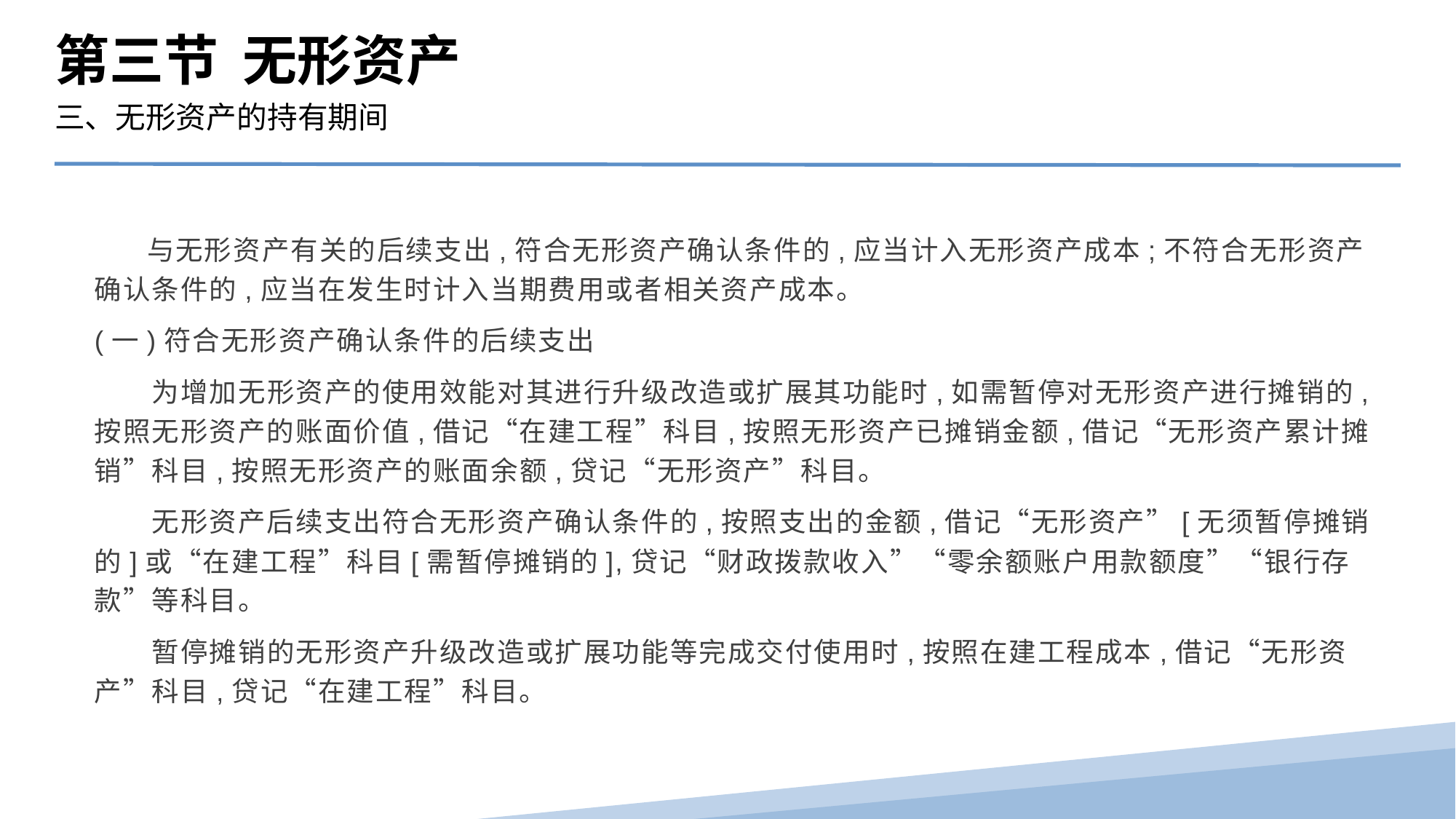

第三节  无形资产
三、无形资产的持有期间
      与无形资产有关的后续支出,符合无形资产确认条件的,应当计入无形资产成本;不符合无形资产确认条件的,应当在发生时计入当期费用或者相关资产成本。
(一)符合无形资产确认条件的后续支出
　　为增加无形资产的使用效能对其进行升级改造或扩展其功能时,如需暂停对无形资产进行摊销的,按照无形资产的账面价值,借记“在建工程”科目,按照无形资产已摊销金额,借记“无形资产累计摊销”科目,按照无形资产的账面余额,贷记“无形资产”科目。
　　无形资产后续支出符合无形资产确认条件的,按照支出的金额,借记“无形资产”[无须暂停摊销的]或“在建工程”科目[需暂停摊销的],贷记“财政拨款收入”“零余额账户用款额度”“银行存款”等科目。
　　暂停摊销的无形资产升级改造或扩展功能等完成交付使用时,按照在建工程成本,借记“无形资产”科目,贷记“在建工程”科目。